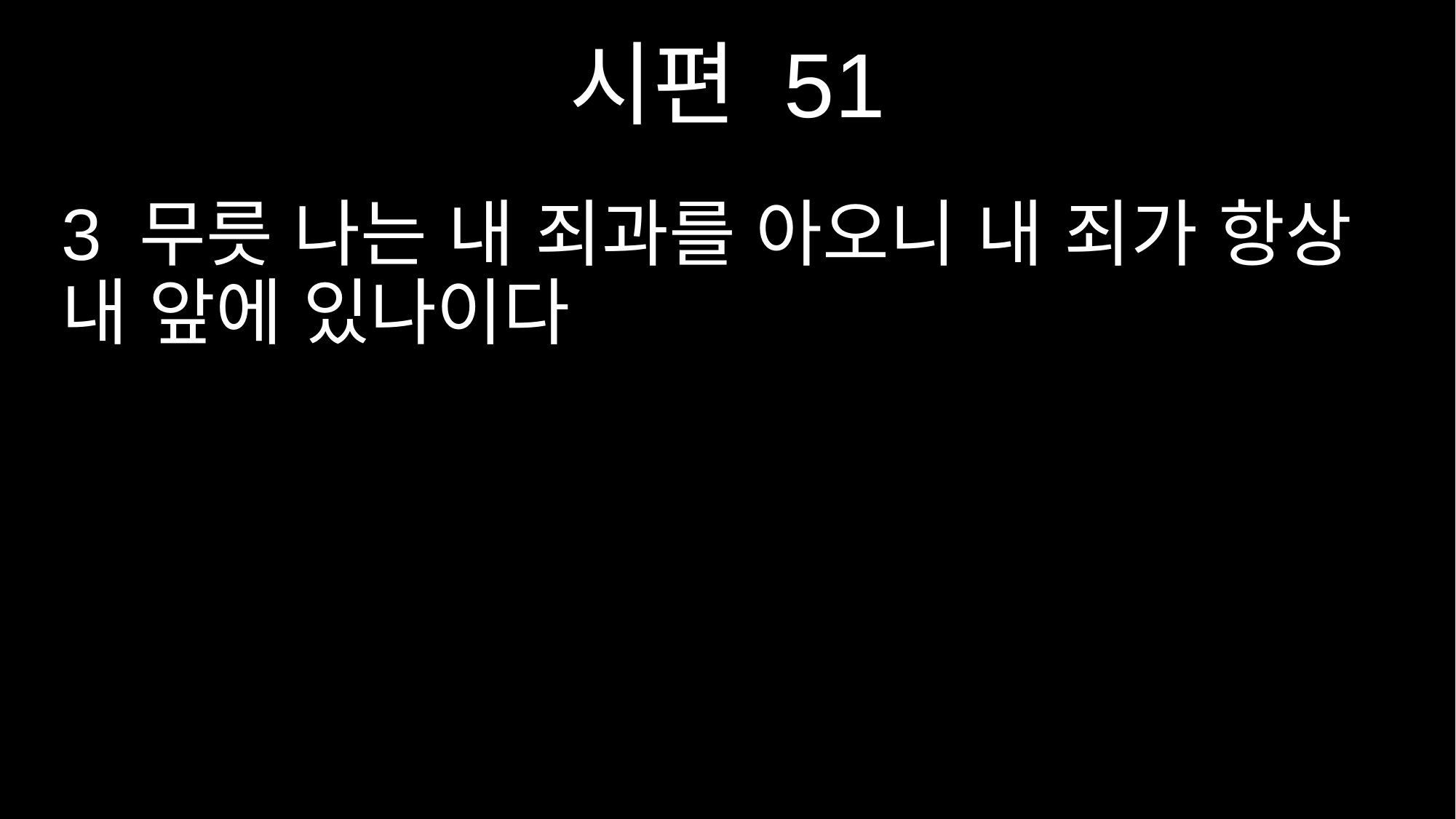

시편 51
3 무릇 나는 내 죄과를 아오니 내 죄가 항상 내 앞에 있나이다